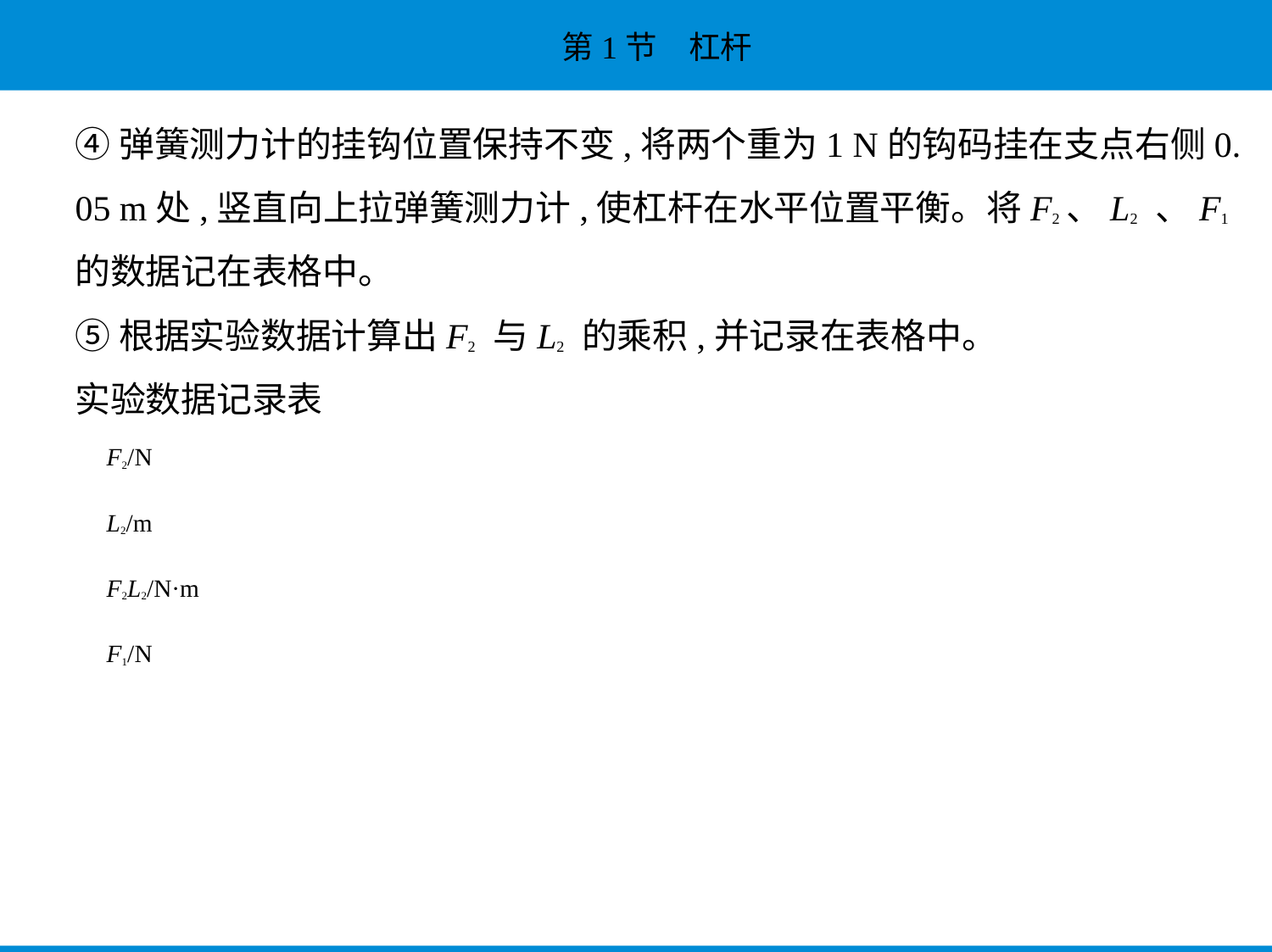

④弹簧测力计的挂钩位置保持不变,将两个重为1 N的钩码挂在支点右侧0.
05 m处,竖直向上拉弹簧测力计,使杠杆在水平位置平衡。将F2、L2 、F1
的数据记在表格中。
⑤根据实验数据计算出F2 与L2 的乘积,并记录在表格中。
实验数据记录表
| F2/N |  |  |  |  |  |  |
| --- | --- | --- | --- | --- | --- | --- |
| L2/m |  |  |  |  |  |  |
| F2L2/N·m |  |  |  |  |  |  |
| F1/N |  |  |  |  |  |  |